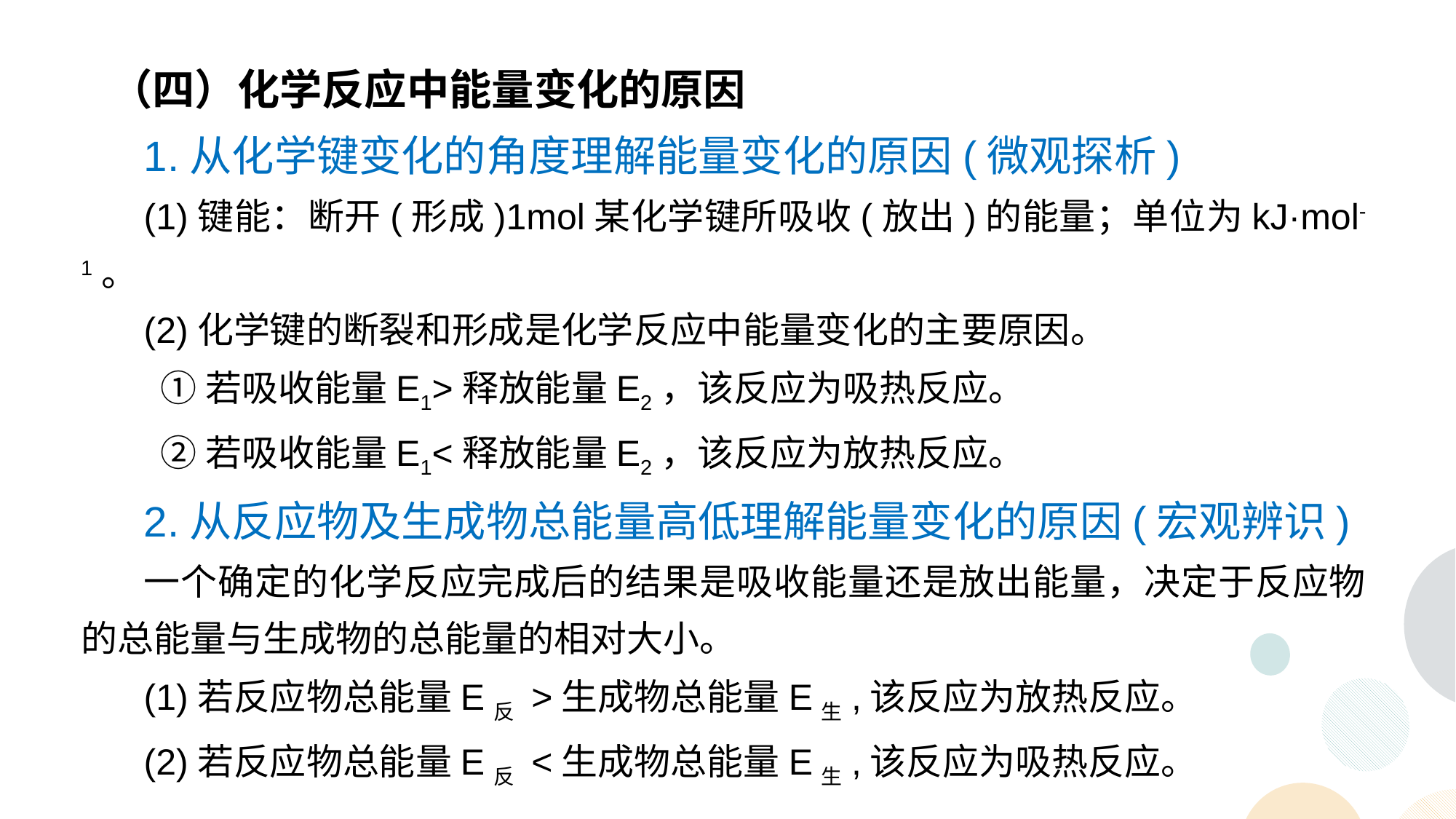

（四）化学反应中能量变化的原因
1.从化学键变化的角度理解能量变化的原因(微观探析)
(1)键能：断开(形成)1mol某化学键所吸收(放出)的能量；单位为kJ·mol-1。
(2)化学键的断裂和形成是化学反应中能量变化的主要原因。
  ①若吸收能量E1>释放能量E2，该反应为吸热反应。
  ②若吸收能量E1<释放能量E2，该反应为放热反应。
2.从反应物及生成物总能量高低理解能量变化的原因(宏观辨识)
一个确定的化学反应完成后的结果是吸收能量还是放出能量，决定于反应物的总能量与生成物的总能量的相对大小。
(1)若反应物总能量E反 >生成物总能量E生,该反应为放热反应。
(2)若反应物总能量E反 <生成物总能量E生,该反应为吸热反应。